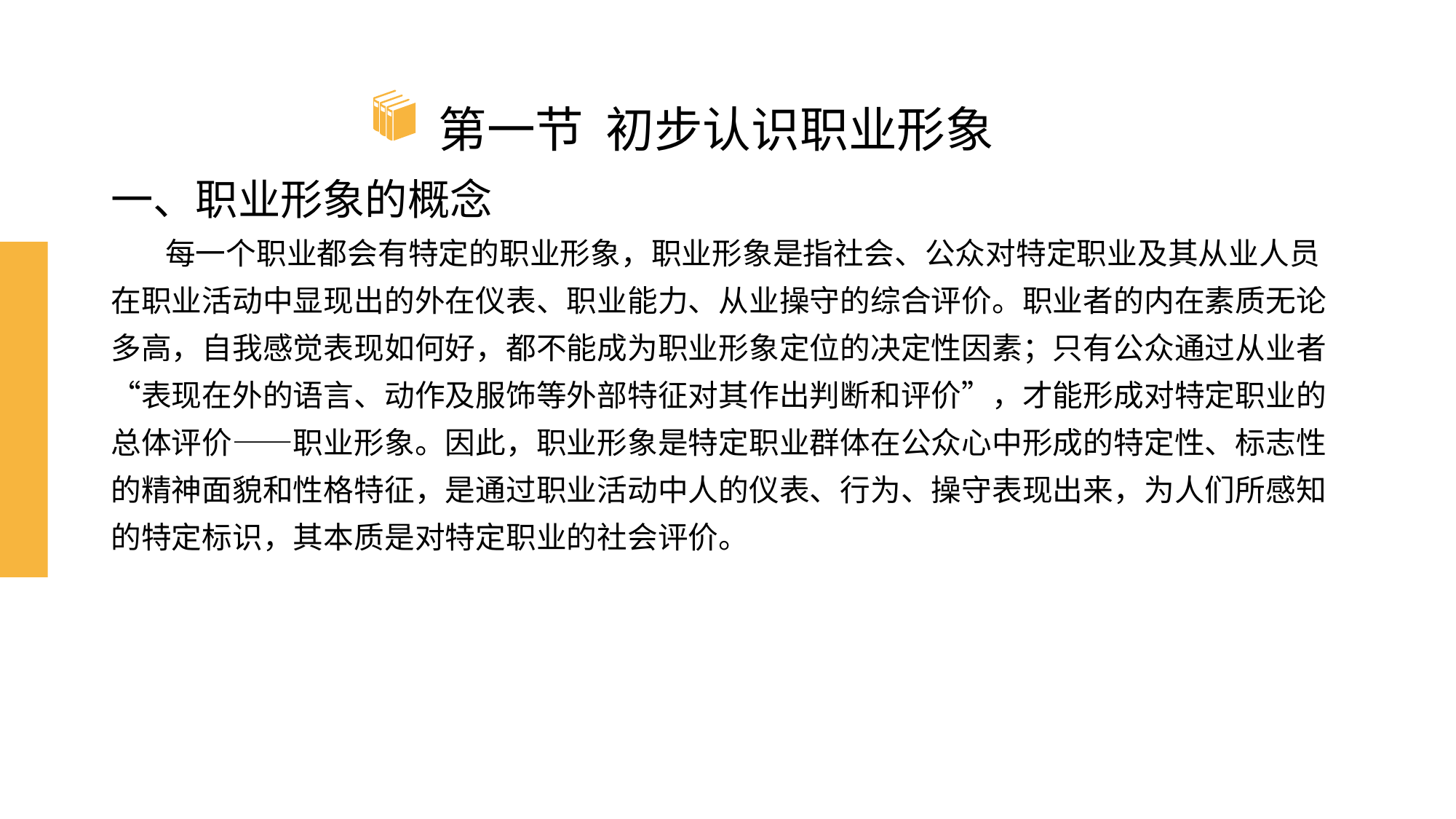

# 第一节  初步认识职业形象
一、职业形象的概念
       每一个职业都会有特定的职业形象，职业形象是指社会、公众对特定职业及其从业人员在职业活动中显现出的外在仪表、职业能力、从业操守的综合评价。职业者的内在素质无论多高，自我感觉表现如何好，都不能成为职业形象定位的决定性因素；只有公众通过从业者“表现在外的语言、动作及服饰等外部特征对其作出判断和评价”，才能形成对特定职业的总体评价——职业形象。因此，职业形象是特定职业群体在公众心中形成的特定性、标志性的精神面貌和性格特征，是通过职业活动中人的仪表、行为、操守表现出来，为人们所感知的特定标识，其本质是对特定职业的社会评价。